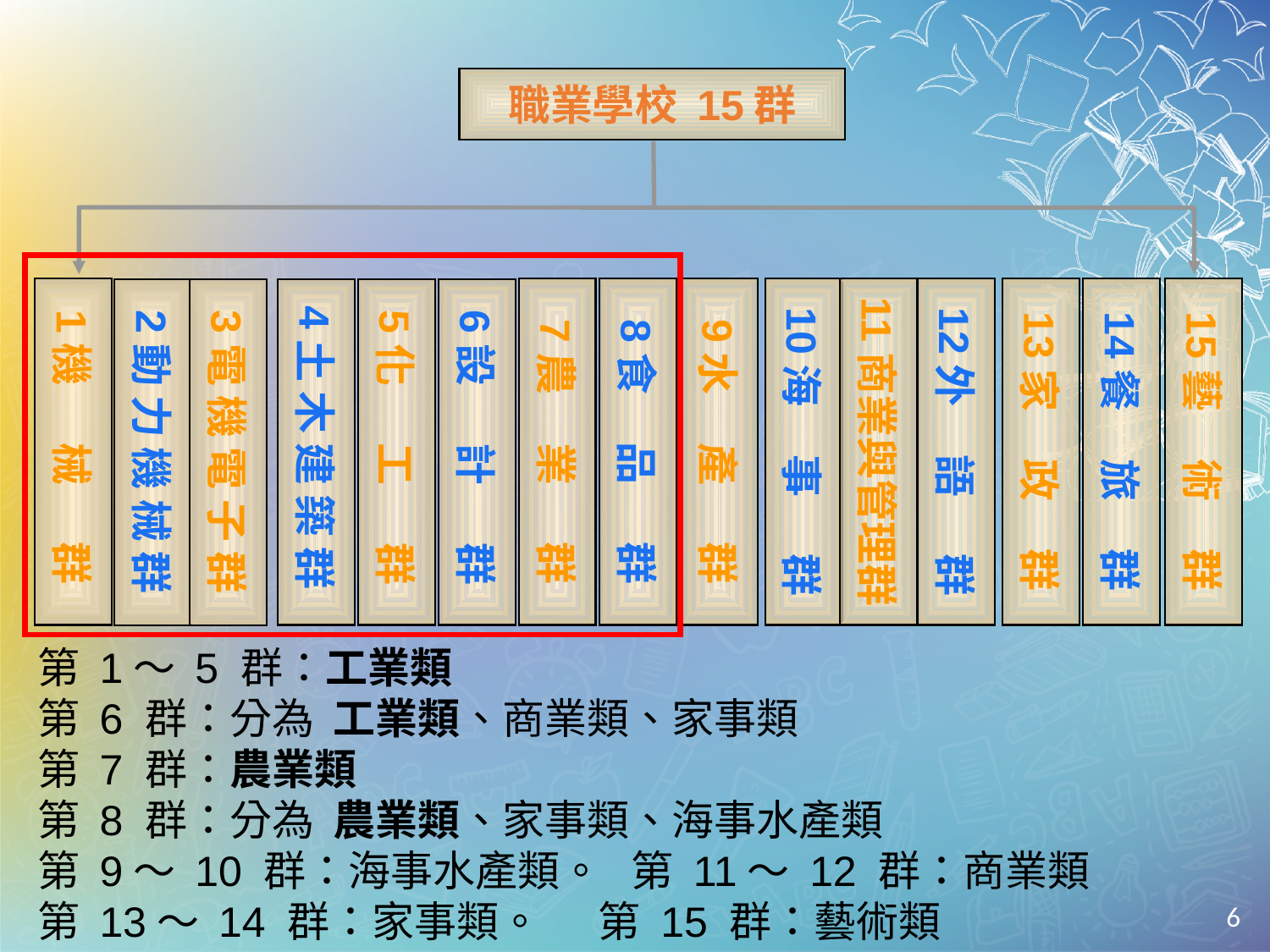

職業學校 15群

1機      械      群
7農     業      群
8食     品      群
9水     產      群
10海     事      群
11商業與管理群
12外     語      群
13家     政     群
14餐     旅     群
15藝     術     群
2動 力 機 械 群
3電 機 電 子 群
4土 木 建 築 群
5化      工      群
6設      計      群

第 1～ 5 群：工業類
第 6 群：分為  工業類、商業類、家事類
第 7 群：農業類
第 8 群：分為  農業類、家事類、海事水產類
第 9～ 10 群：海事水產類。   第 11～ 12 群：商業類
第 13～ 14 群：家事類。      第 15 群：藝術類
6